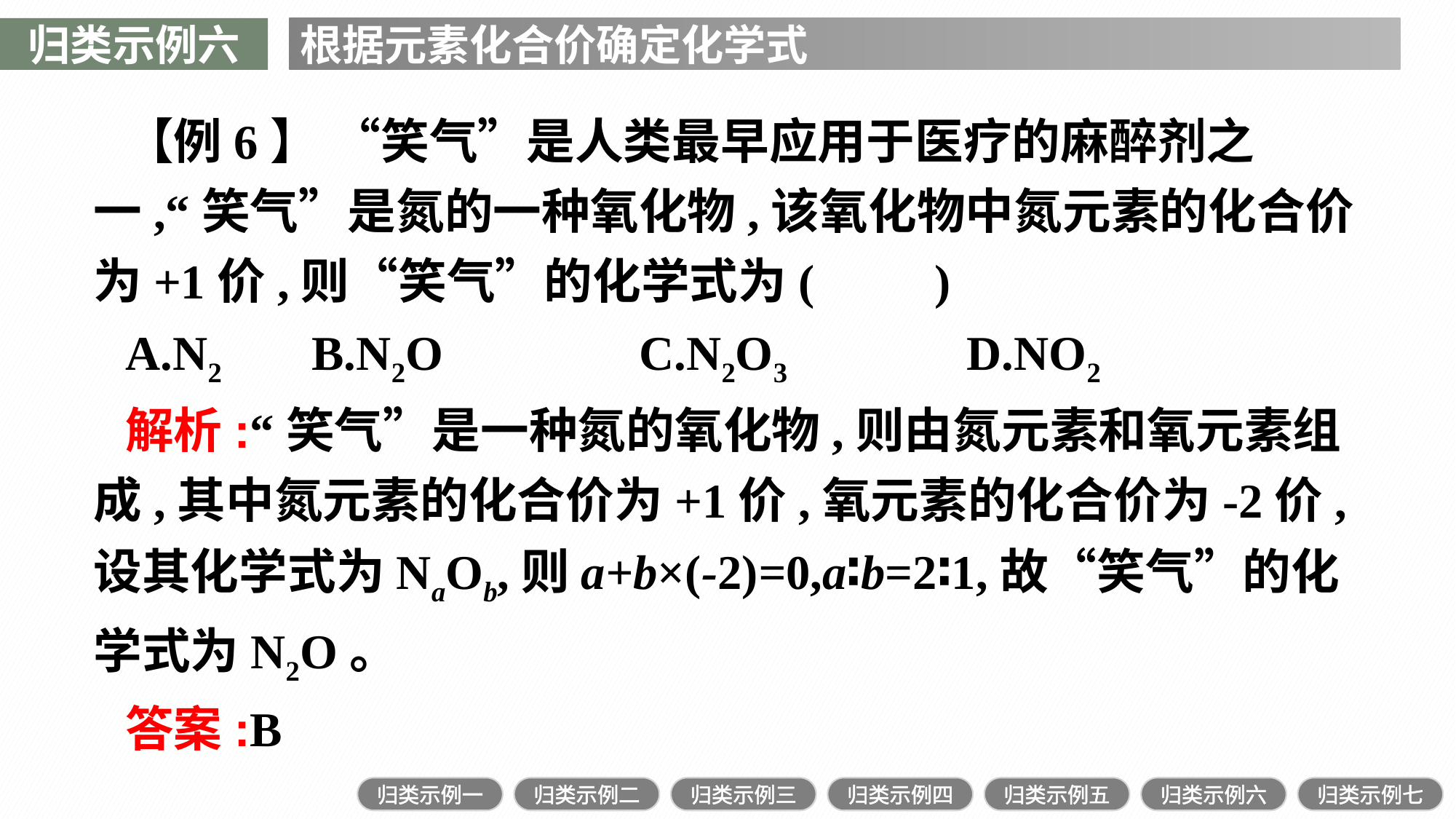

归类示例六
根据元素化合价确定化学式

【例6】 “笑气”是人类最早应用于医疗的麻醉剂之一,“笑气”是氮的一种氧化物,该氧化物中氮元素的化合价为+1价,则“笑气”的化学式为(　　)
A.N2	B.N2O		C.N2O3		D.NO2
解析:“笑气”是一种氮的氧化物,则由氮元素和氧元素组成,其中氮元素的化合价为+1价,氧元素的化合价为-2价,设其化学式为NaOb,则a+b×(-2)=0,a∶b=2∶1,故“笑气”的化学式为N2O。
答案:B